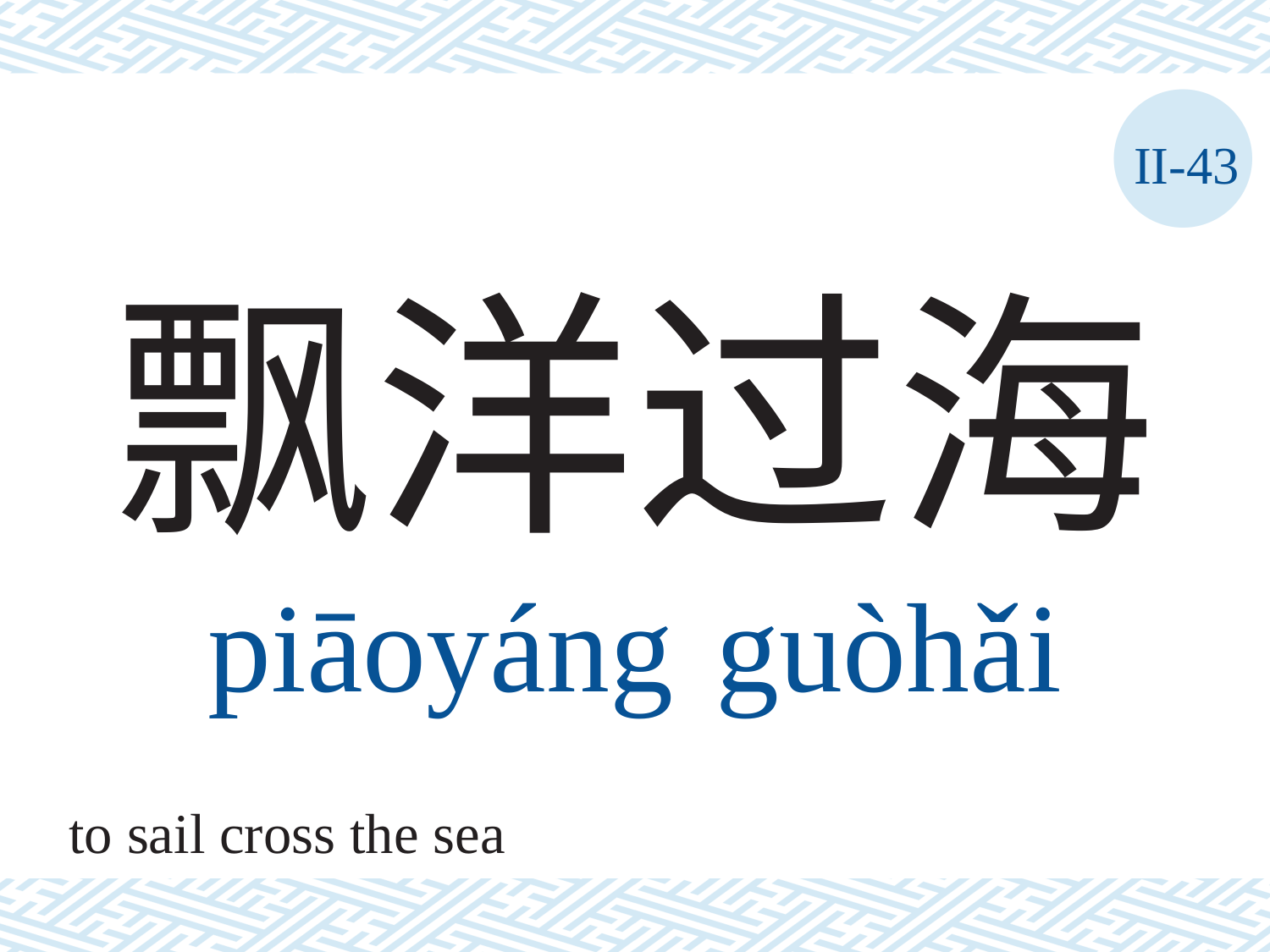

II-43
# 飘洋过海 piāoyáng	guòhǎi
to sail cross the sea